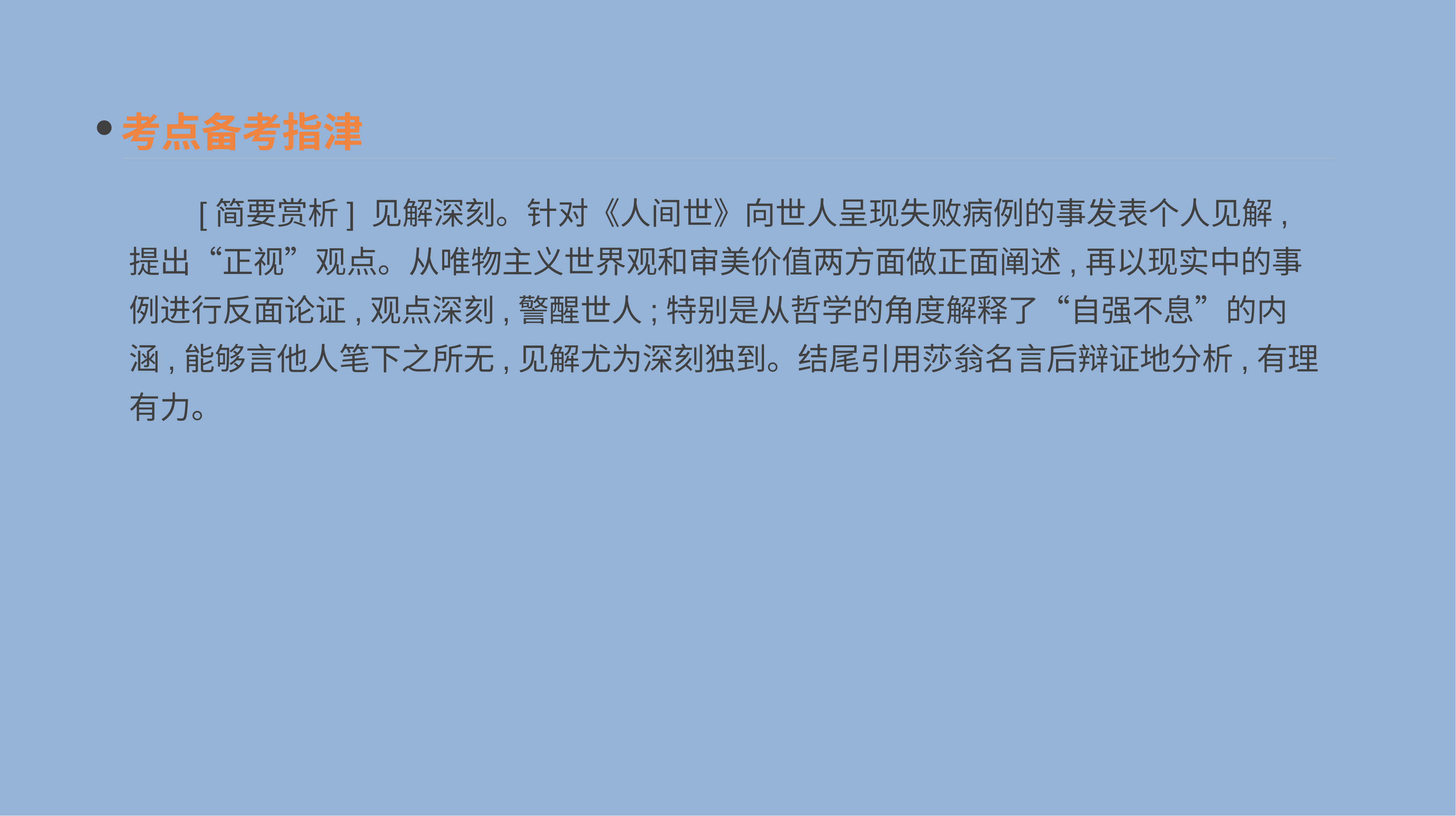

考点备考指津

　　[简要赏析] 见解深刻。针对《人间世》向世人呈现失败病例的事发表个人见解,提出“正视”观点。从唯物主义世界观和审美价值两方面做正面阐述,再以现实中的事例进行反面论证,观点深刻,警醒世人;特别是从哲学的角度解释了“自强不息”的内涵,能够言他人笔下之所无,见解尤为深刻独到。结尾引用莎翁名言后辩证地分析,有理有力。